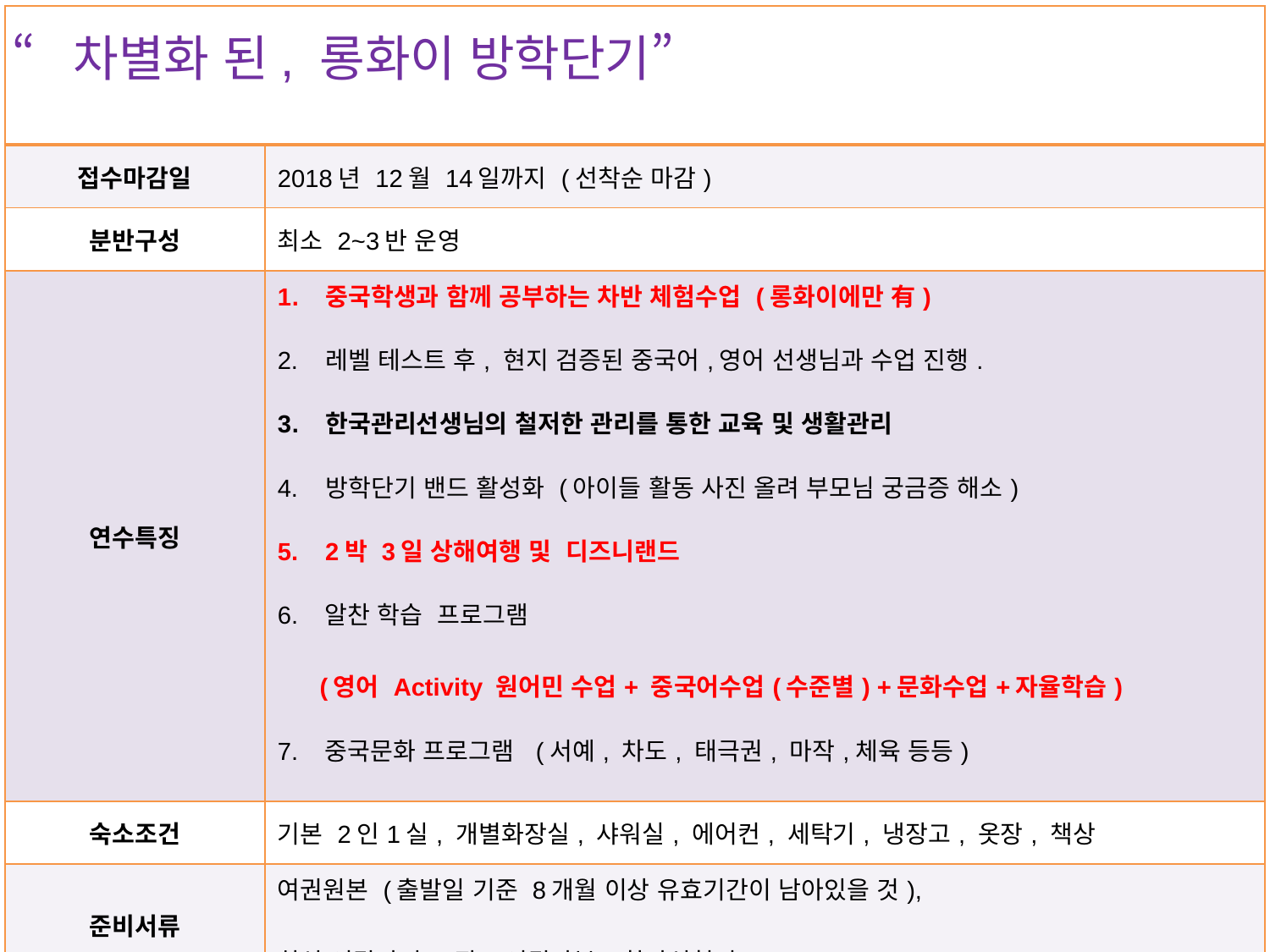

|  |  |
| --- | --- |
| 접수마감일 | 2018년 12월 14일까지 (선착순 마감) |
| 분반구성 | 최소 2~3반 운영 |
| 연수특징 | 중국학생과 함께 공부하는 차반 체험수업 (롱화이에만 有) 레벨 테스트 후, 현지 검증된 중국어,영어 선생님과 수업 진행. 한국관리선생님의 철저한 관리를 통한 교육 및 생활관리 방학단기 밴드 활성화 (아이들 활동 사진 올려 부모님 궁금증 해소) 2박 3일 상해여행 및 디즈니랜드 6. 알찬 학습 프로그램 (영어 Activity 원어민 수업+ 중국어수업(수준별) +문화수업+자율학습) 7. 중국문화 프로그램 (서예, 차도, 태극권, 마작,체육 등등) |
| 숙소조건 | 기본 2인1실, 개별화장실, 샤워실, 에어컨, 세탁기, 냉장고, 옷장, 책상 |
| 준비서류 | 여권원본 (출발일 기준 8개월 이상 유효기간이 남아있을 것), 최신 여권사진 2장, 여권사본, 참가신청서 |
“차별화 된, 롱화이 방학단기”